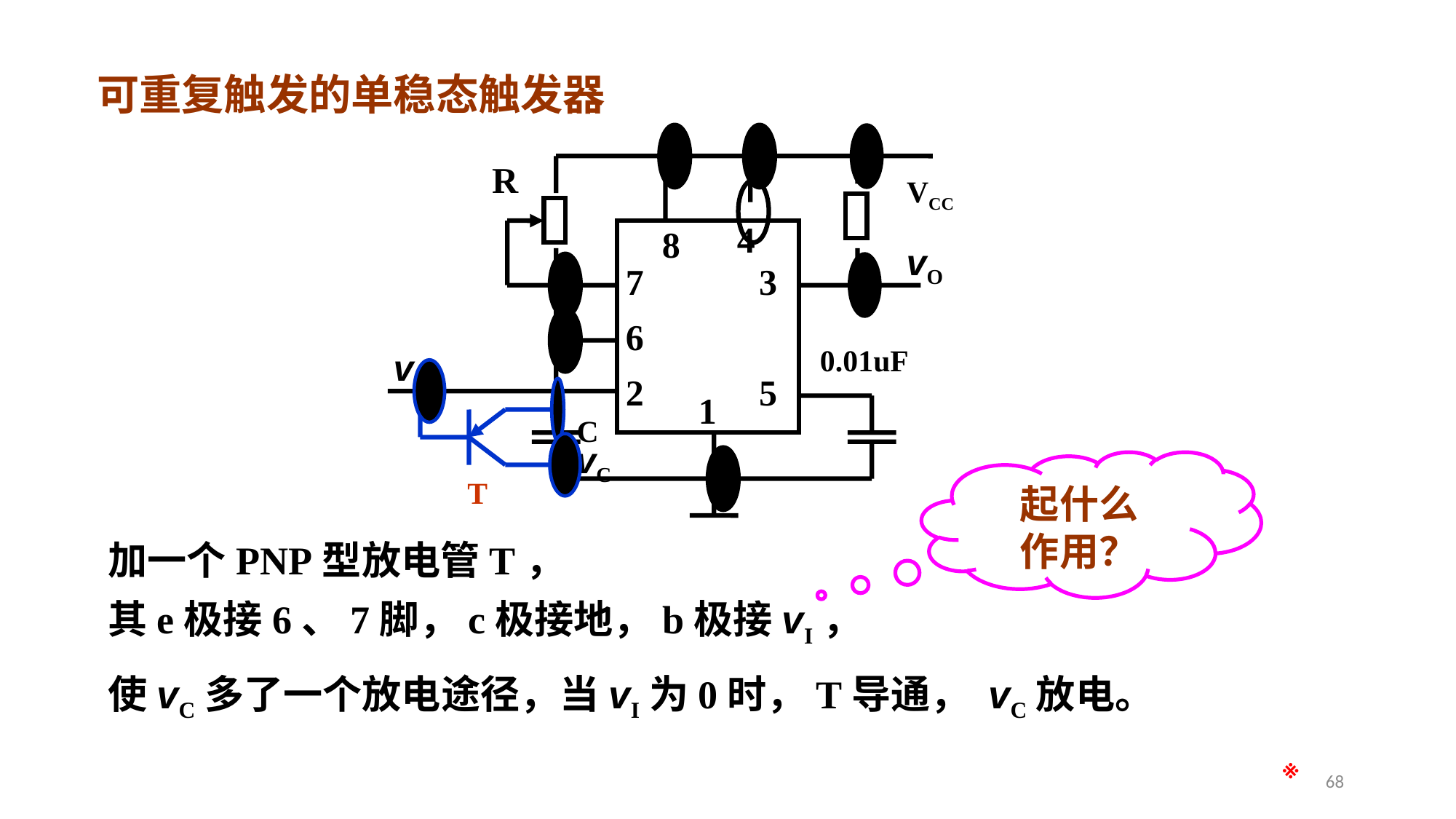

可重复触发的单稳态触发器

R

VCC

4
8

vO

7
3

6

0.01uF
vI

2
5
1

C
vC

T
起什么
作用？
加一个PNP型放电管T，
其e极接6、7脚，c极接地，b极接vI，
使vC多了一个放电途径，当vI为0时，T导通， vC放电。
※
68